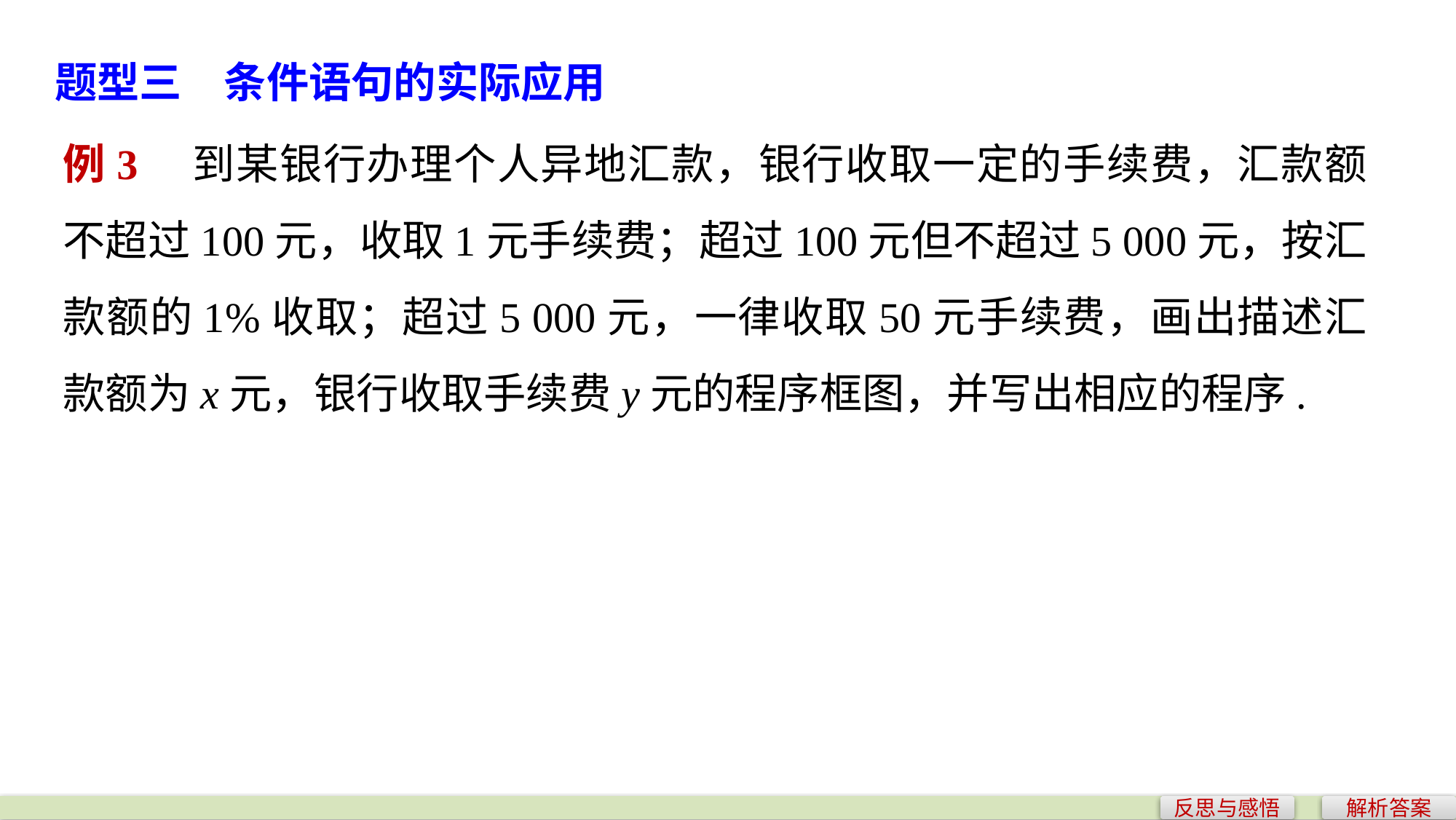

题型三　条件语句的实际应用
例3　到某银行办理个人异地汇款，银行收取一定的手续费，汇款额不超过100元，收取1元手续费；超过100元但不超过5 000元，按汇款额的1%收取；超过5 000元，一律收取50元手续费，画出描述汇款额为x元，银行收取手续费y元的程序框图，并写出相应的程序.
反思与感悟
解析答案